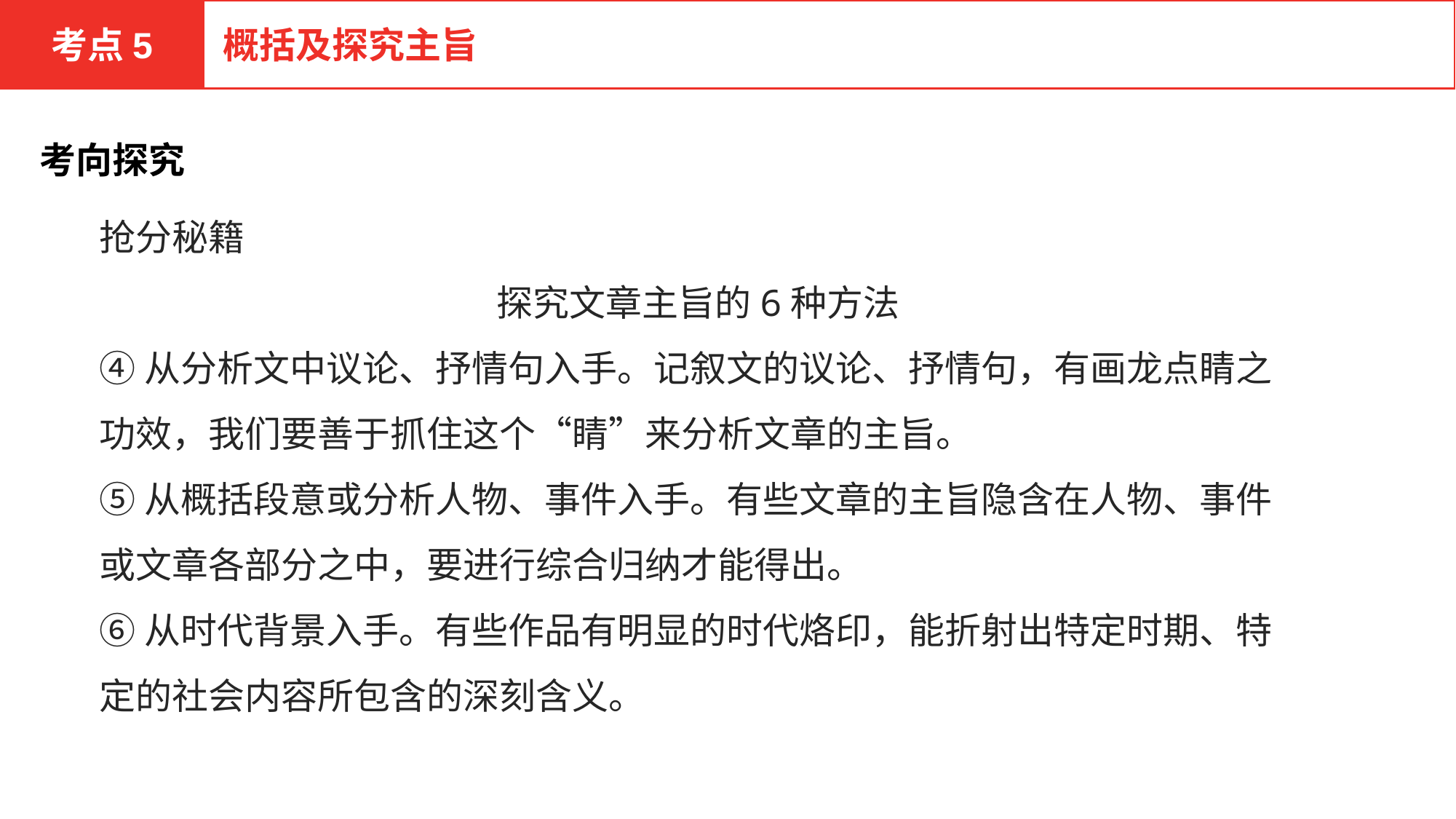

考点5
概括及探究主旨
考向探究
抢分秘籍
探究文章主旨的6种方法
④从分析文中议论、抒情句入手。记叙文的议论、抒情句，有画龙点睛之功效，我们要善于抓住这个“睛”来分析文章的主旨。
⑤从概括段意或分析人物、事件入手。有些文章的主旨隐含在人物、事件或文章各部分之中，要进行综合归纳才能得出。
⑥从时代背景入手。有些作品有明显的时代烙印，能折射出特定时期、特定的社会内容所包含的深刻含义。